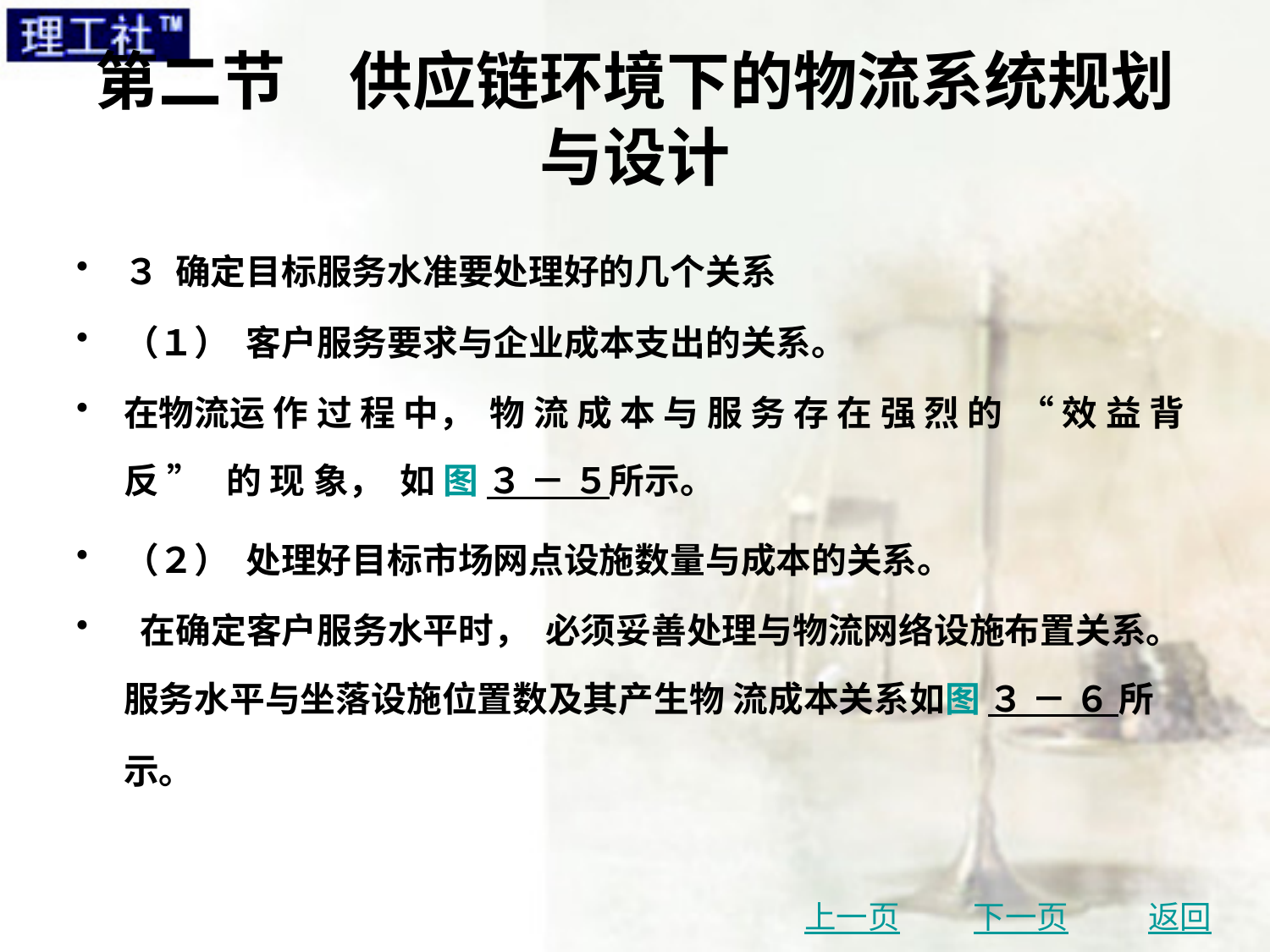

# 第二节　供应链环境下的物流系统规划与设计
３  确定目标服务水准要处理好的几个关系
（１）  客户服务要求与企业成本支出的关系。
在物流运 作 过 程 中，  物 流 成 本 与 服 务 存 在 强 烈 的  “ 效 益 背 反 ”   的 现 象，  如 图 ３ － ５所示。
（２）  处理好目标市场网点设施数量与成本的关系。
 在确定客户服务水平时，  必须妥善处理与物流网络设施布置关系。  服务水平与坐落设施位置数及其产生物 流成本关系如图 ３ － ６ 所示。

上一页
下一页
返回